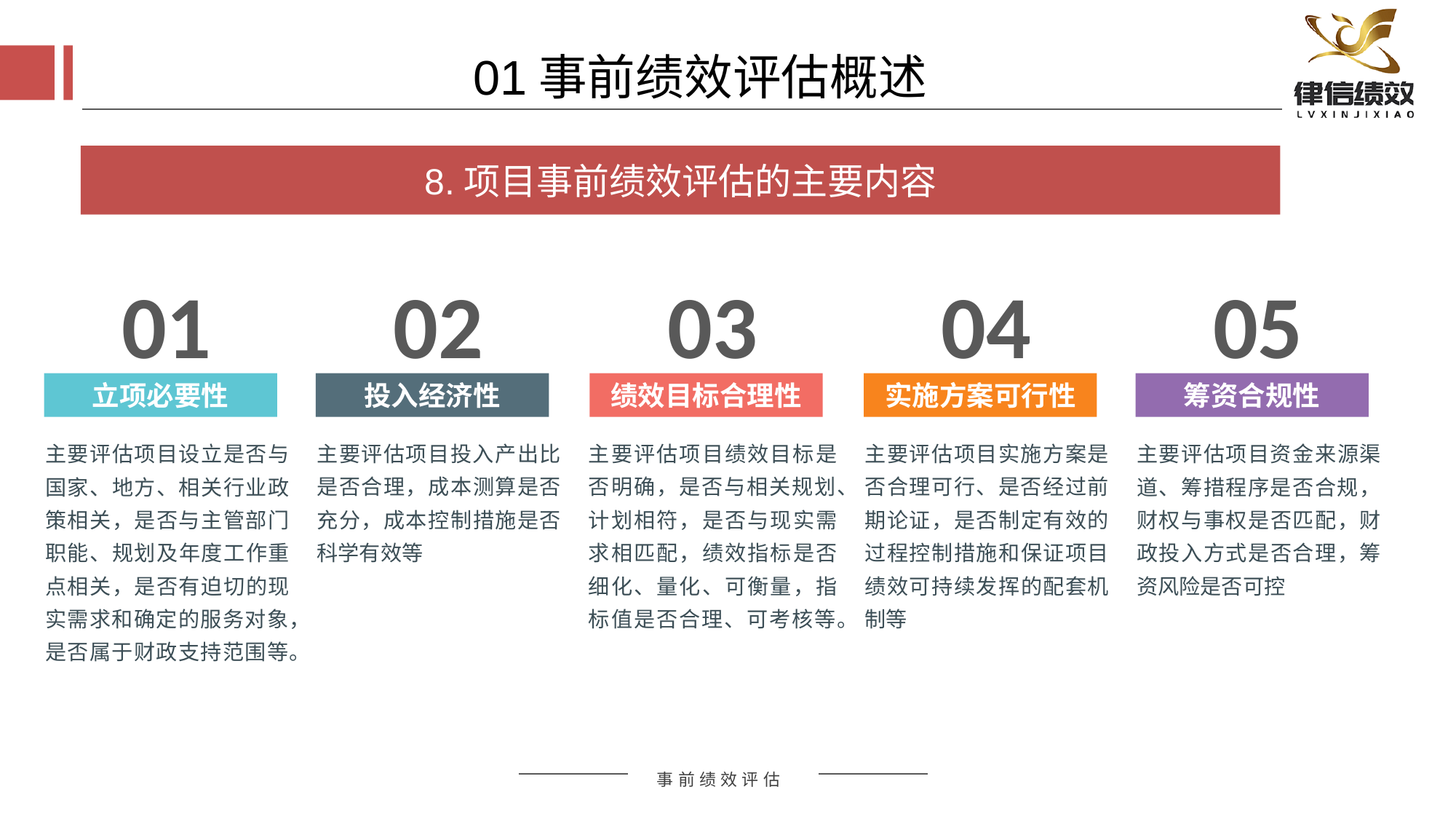

01事前绩效评估概述
8.项目事前绩效评估的主要内容
01
02
03
04
05
立项必要性
投入经济性
绩效目标合理性
实施方案可行性
筹资合规性
主要评估项目设立是否与国家、地方、相关行业政策相关，是否与主管部门职能、规划及年度工作重点相关，是否有迫切的现实需求和确定的服务对象，是否属于财政支持范围等。
主要评估项目投入产出比是否合理，成本测算是否充分，成本控制措施是否科学有效等
主要评估项目绩效目标是否明确，是否与相关规划、计划相符，是否与现实需求相匹配，绩效指标是否细化、量化、可衡量，指标值是否合理、可考核等。
主要评估项目实施方案是否合理可行、是否经过前期论证，是否制定有效的过程控制措施和保证项目绩效可持续发挥的配套机制等
主要评估项目资金来源渠道、筹措程序是否合规，财权与事权是否匹配，财政投入方式是否合理，筹资风险是否可控